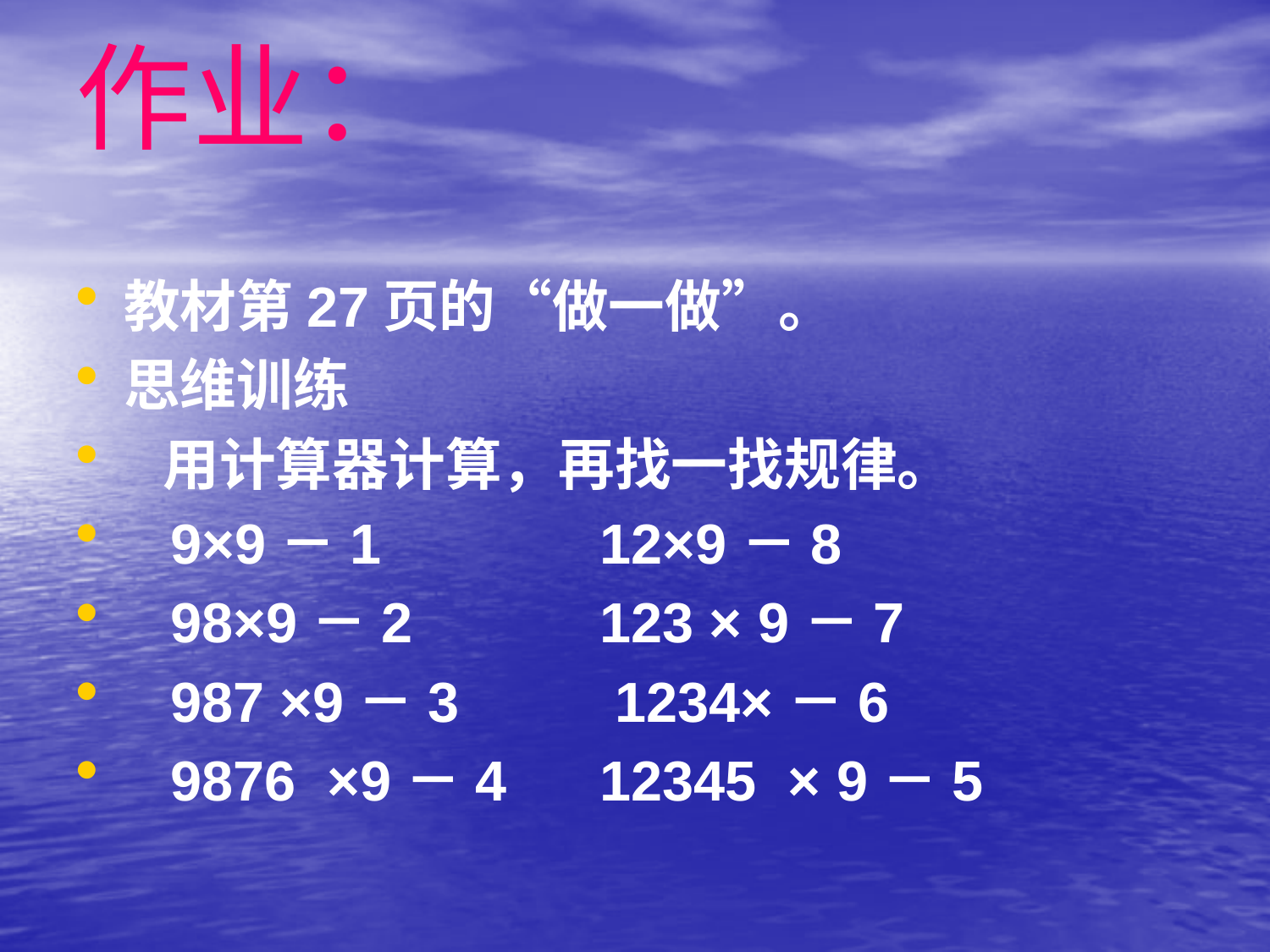

# 作业：
教材第27页的“做一做”。
思维训练
  用计算器计算，再找一找规律。
   9×9－1              12×9－8
   98×9－2            123 × 9－7
   987 ×9－3          1234×－6
   9876  ×9－4      12345  × 9－5